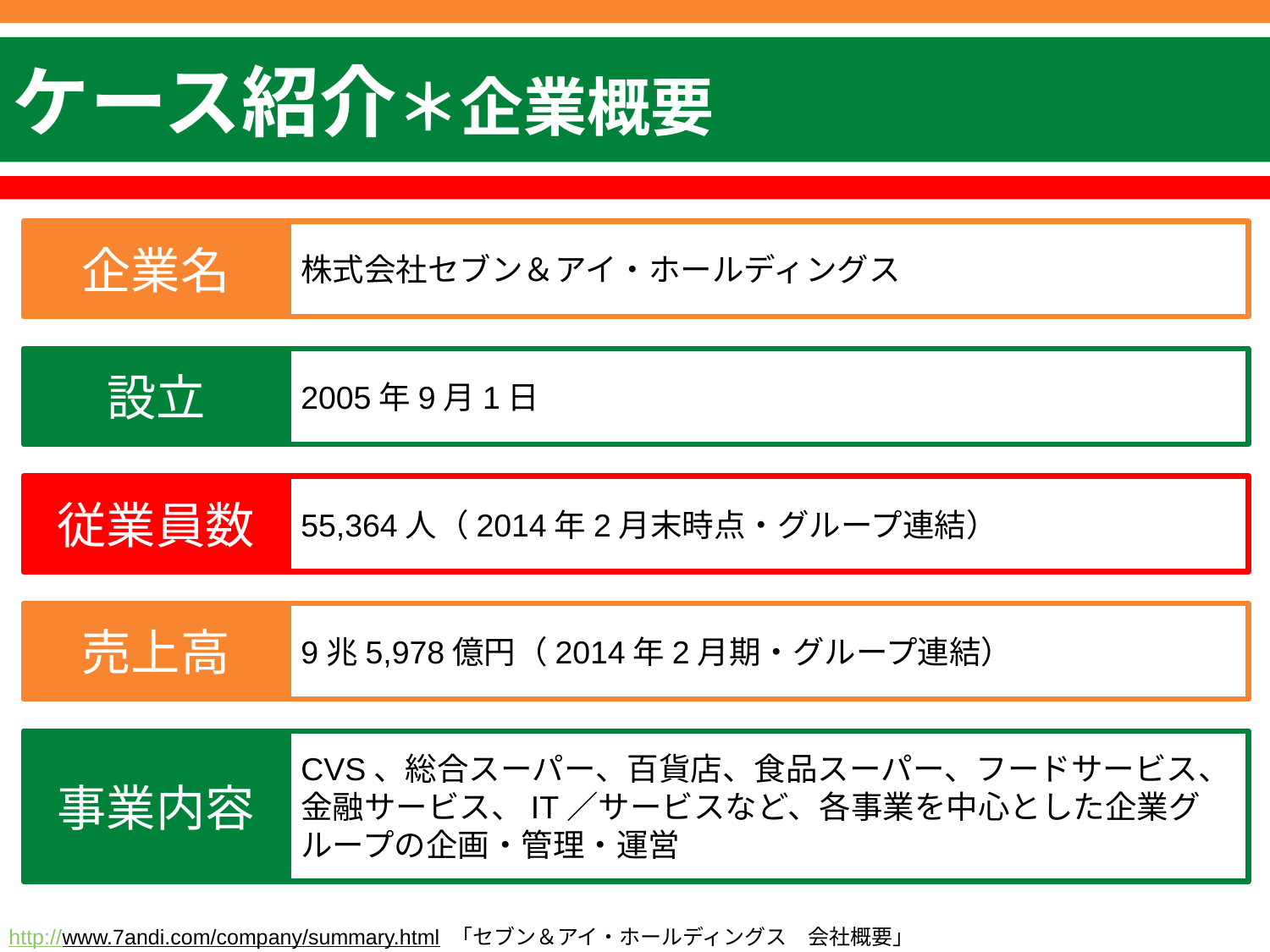

ケース紹介＊企業概要

企業名
株式会社セブン＆アイ・ホールディングス
設立
2005年9月1日
従業員数
55,364人（2014年2月末時点・グループ連結）
売上高
9兆5,978億円（2014年2月期・グループ連結）
事業内容
CVS、総合スーパー、百貨店、食品スーパー、フードサービス、金融サービス、IT／サービスなど、各事業を中心とした企業グループの企画・管理・運営
http://www.7andi.com/company/summary.html 「セブン＆アイ・ホールディングス　会社概要」